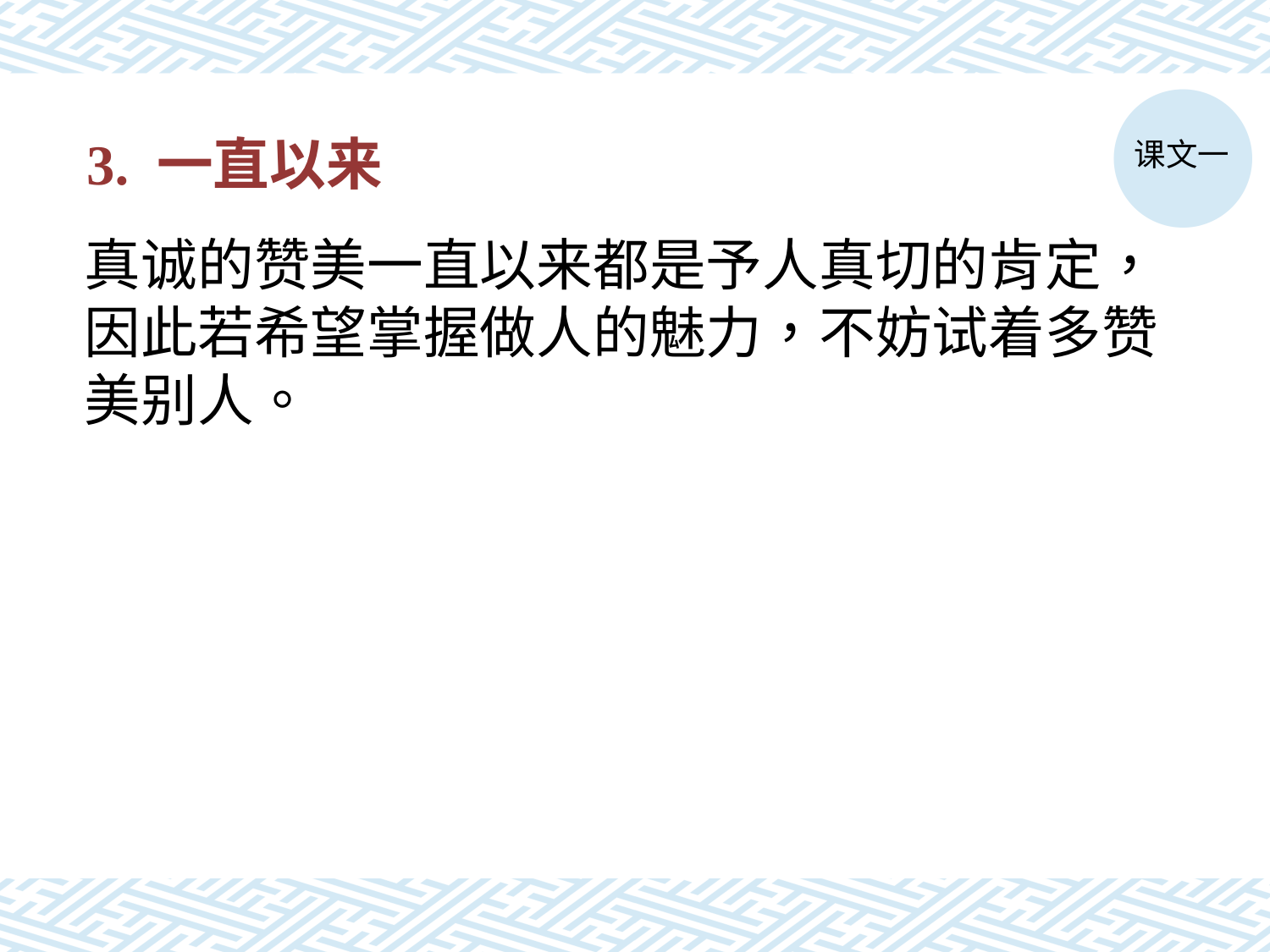

课文一
# 3. 一直以来
真诚的赞美一直以来都是予人真切的肯定，因此若希望掌握做人的魅力，不妨试着多赞美别人。